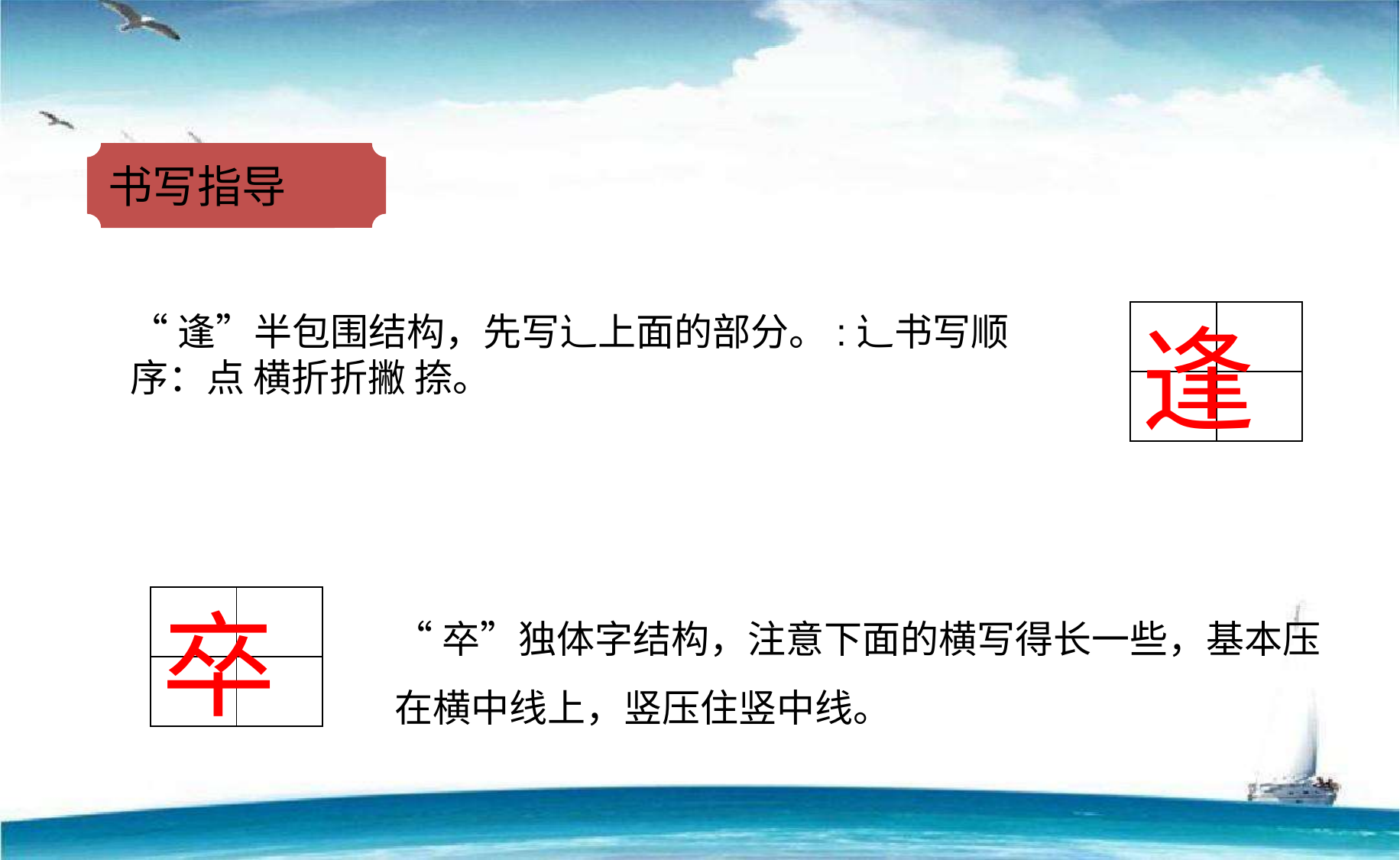

书写指导
|  |  |
| --- | --- |
|  |  |
逢
“逢”半包围结构，先写辶上面的部分。:辶书写顺序：点 横折折撇 捺。
“卒”独体字结构，注意下面的横写得长一些，基本压在横中线上，竖压住竖中线。
|  |  |
| --- | --- |
|  |  |
卒